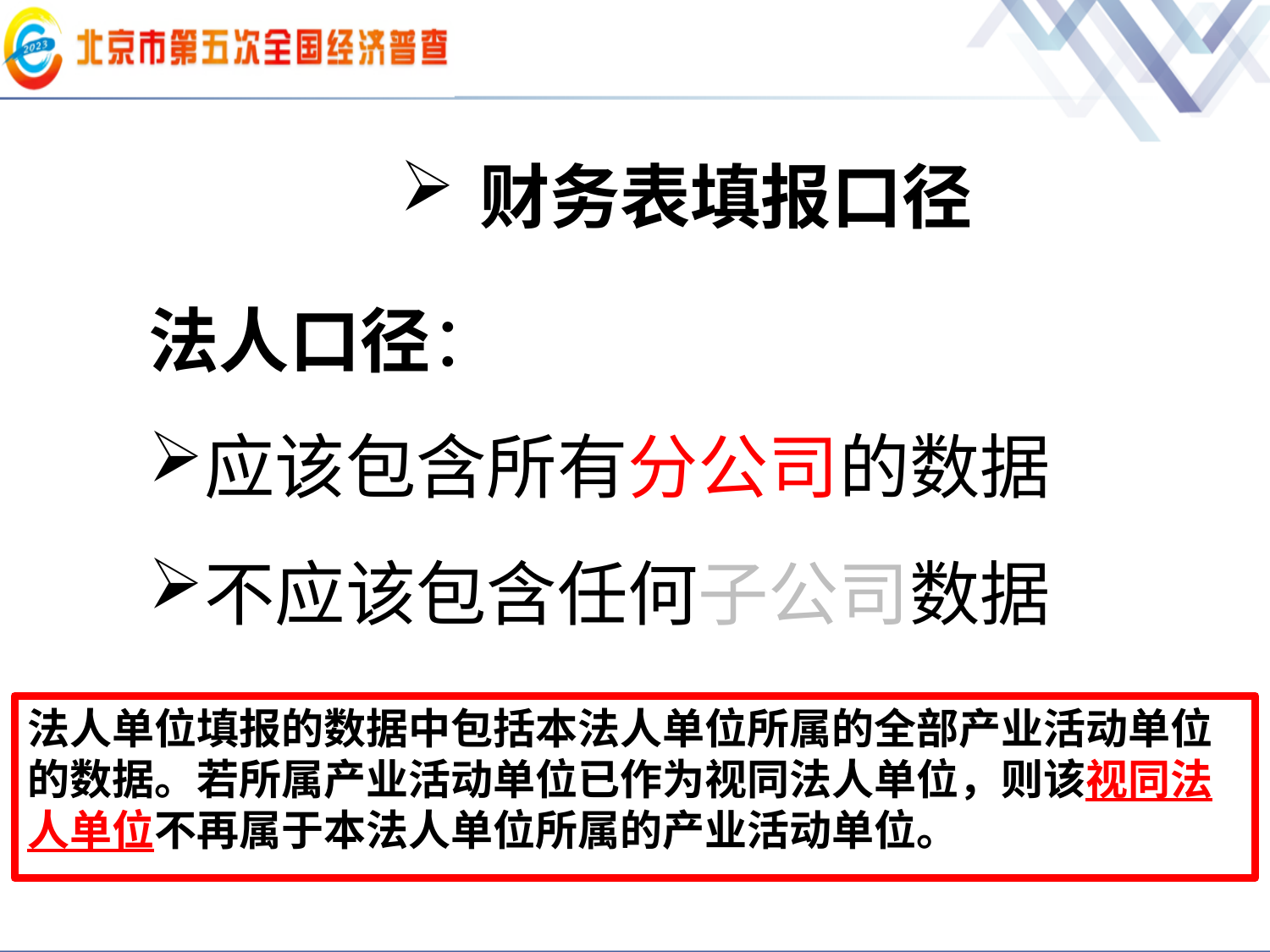

财务表填报口径
法人口径：法
应该包含所有分公司的数据
不应该包含任何子公司数据
法人单位填报的数据中包括本法人单位所属的全部产业活动单位的数据。若所属产业活动单位已作为视同法人单位，则该视同法人单位不再属于本法人单位所属的产业活动单位。